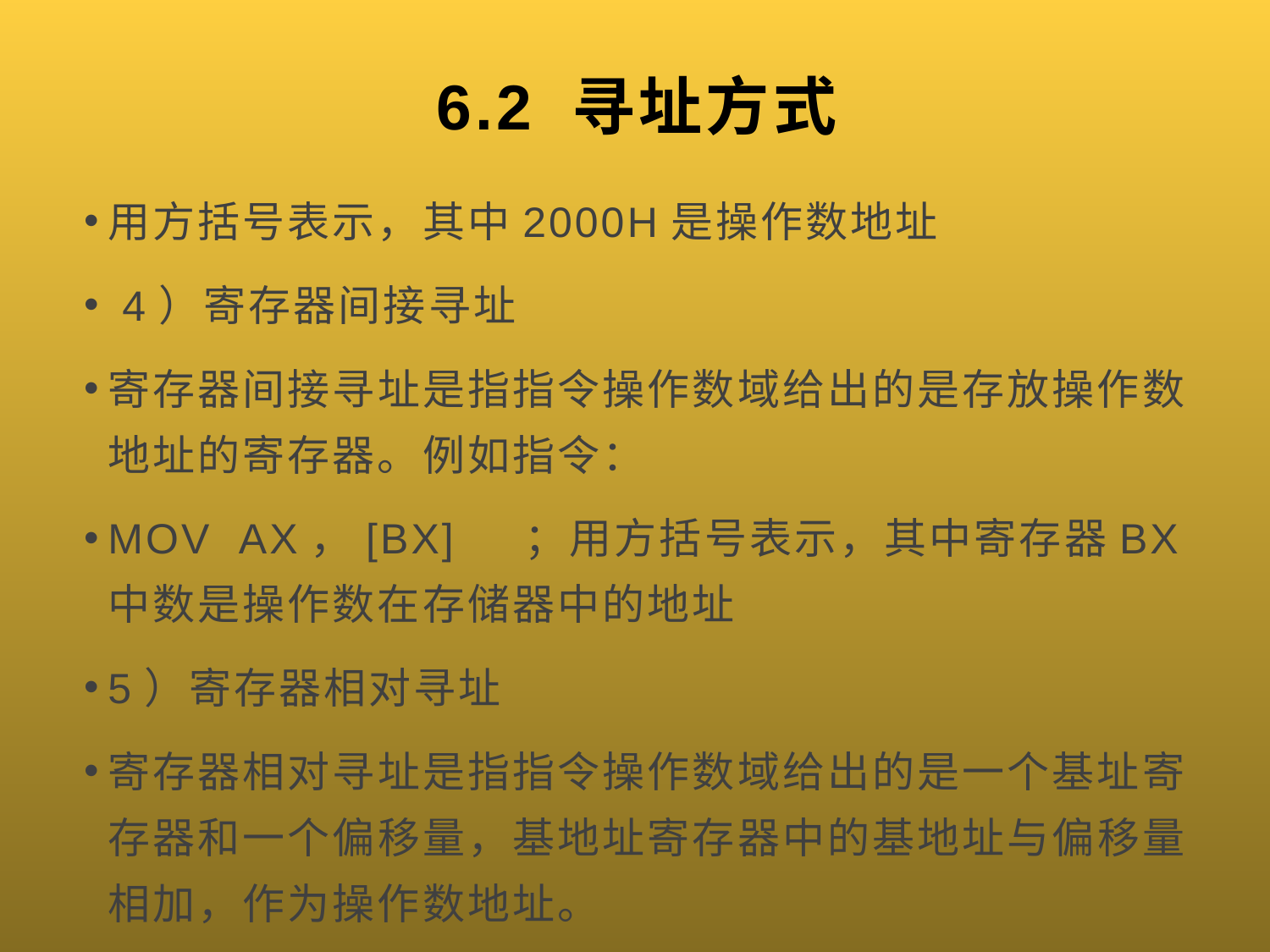

# 6.2 寻址方式
用方括号表示，其中2000H是操作数地址
 4）寄存器间接寻址
寄存器间接寻址是指指令操作数域给出的是存放操作数地址的寄存器。例如指令：
MOV  AX，[BX]    ；用方括号表示，其中寄存器BX中数是操作数在存储器中的地址
5）寄存器相对寻址
寄存器相对寻址是指指令操作数域给出的是一个基址寄存器和一个偏移量，基地址寄存器中的基地址与偏移量相加，作为操作数地址。